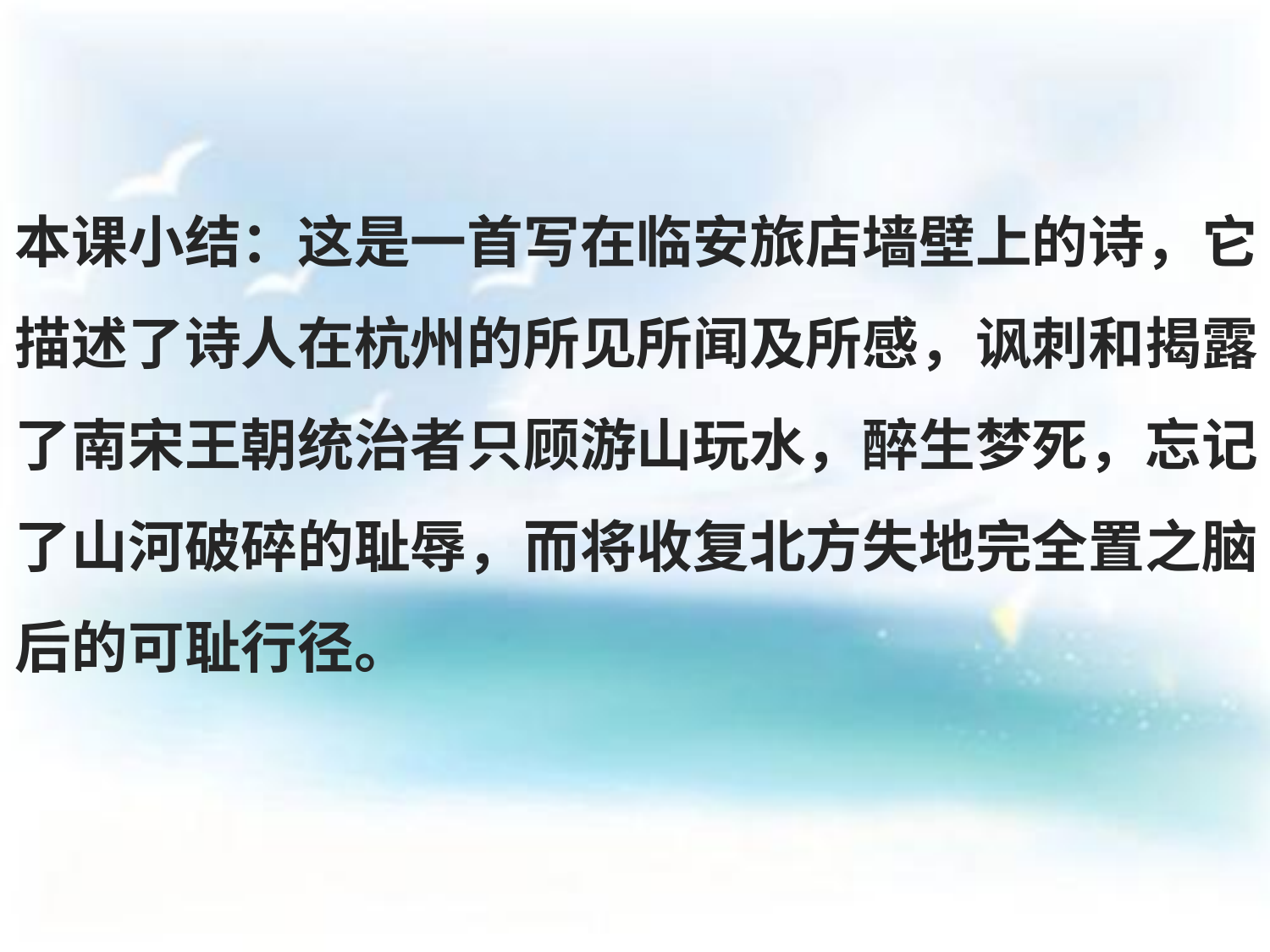

本课小结：这是一首写在临安旅店墙壁上的诗，它描述了诗人在杭州的所见所闻及所感，讽刺和揭露了南宋王朝统治者只顾游山玩水，醉生梦死，忘记了山河破碎的耻辱，而将收复北方失地完全置之脑后的可耻行径。